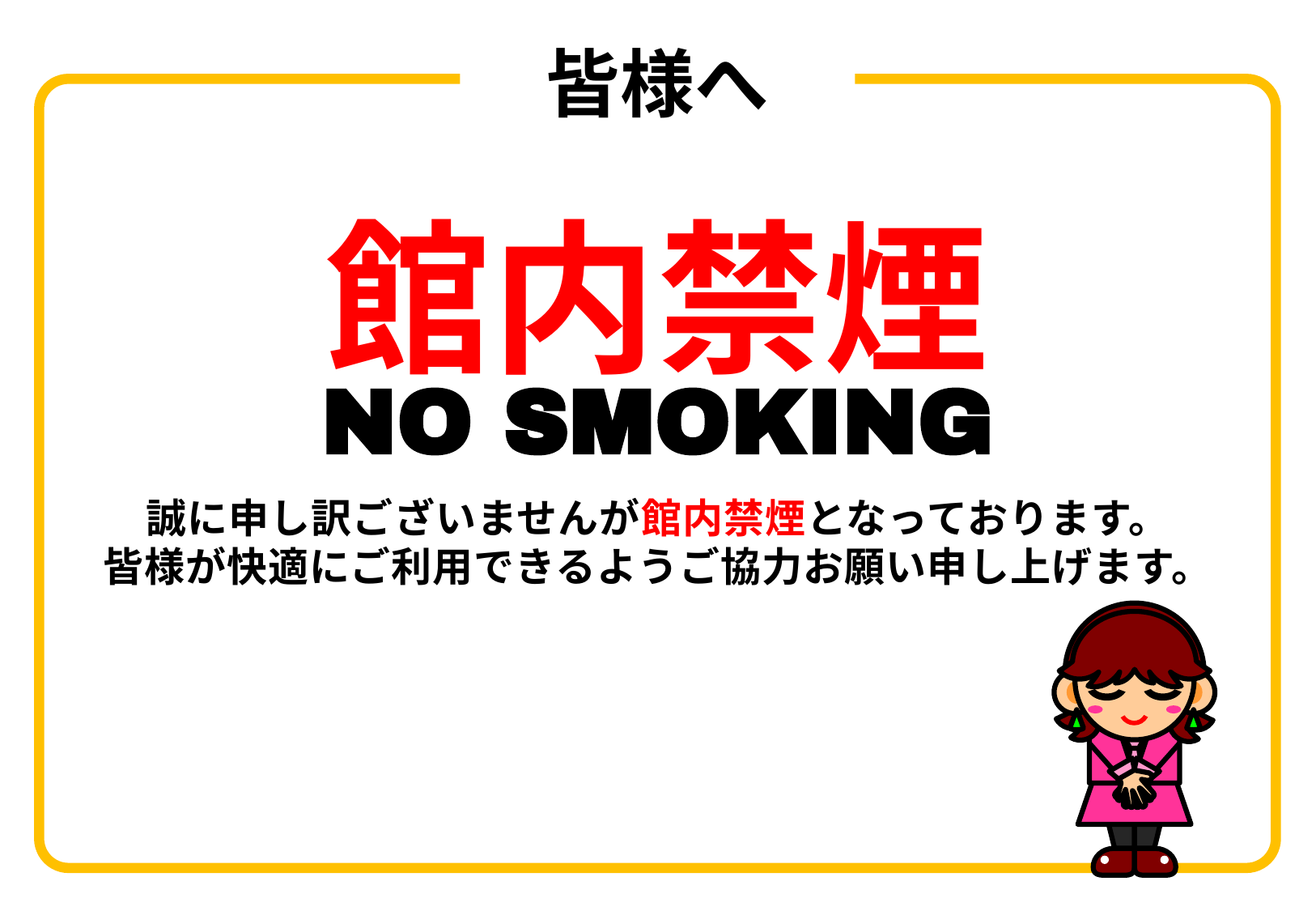

皆様へ

館内禁煙
NO SMOKING
誠に申し訳ございませんが館内禁煙となっております。
皆様が快適にご利用できるようご協力お願い申し上げます。